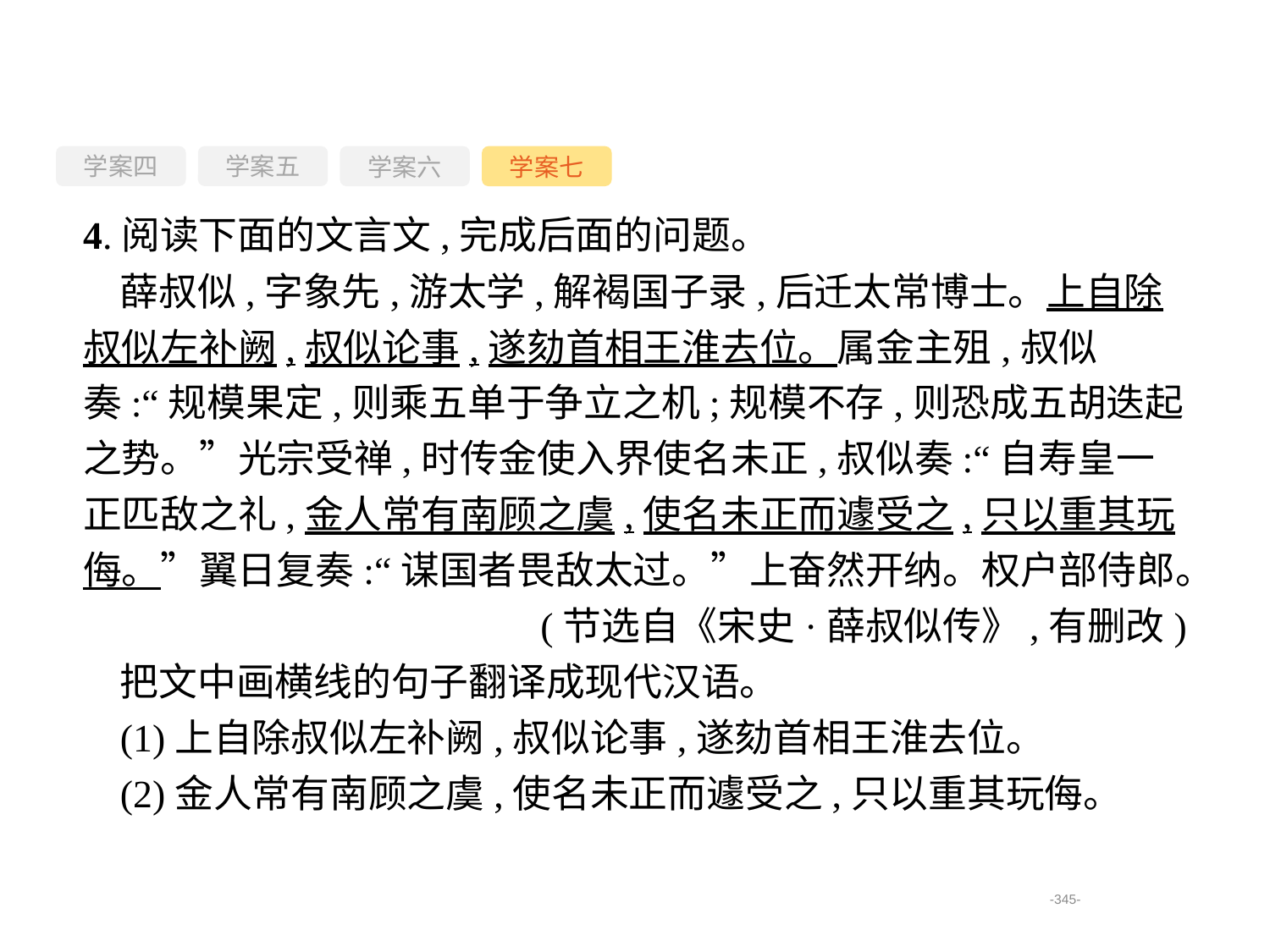

学案四
学案六
学案七
学案五
4.阅读下面的文言文,完成后面的问题。
薛叔似,字象先,游太学,解褐国子录,后迁太常博士。上自除叔似左补阙,叔似论事,遂劾首相王淮去位。属金主殂,叔似奏:“规模果定,则乘五单于争立之机;规模不存,则恐成五胡迭起之势。”光宗受禅,时传金使入界使名未正,叔似奏:“自寿皇一正匹敌之礼,金人常有南顾之虞,使名未正而遽受之,只以重其玩侮。”翼日复奏:“谋国者畏敌太过。”上奋然开纳。权户部侍郎。
(节选自《宋史·薛叔似传》,有删改)
把文中画横线的句子翻译成现代汉语。
(1)上自除叔似左补阙,叔似论事,遂劾首相王淮去位。
(2)金人常有南顾之虞,使名未正而遽受之,只以重其玩侮。
-345-